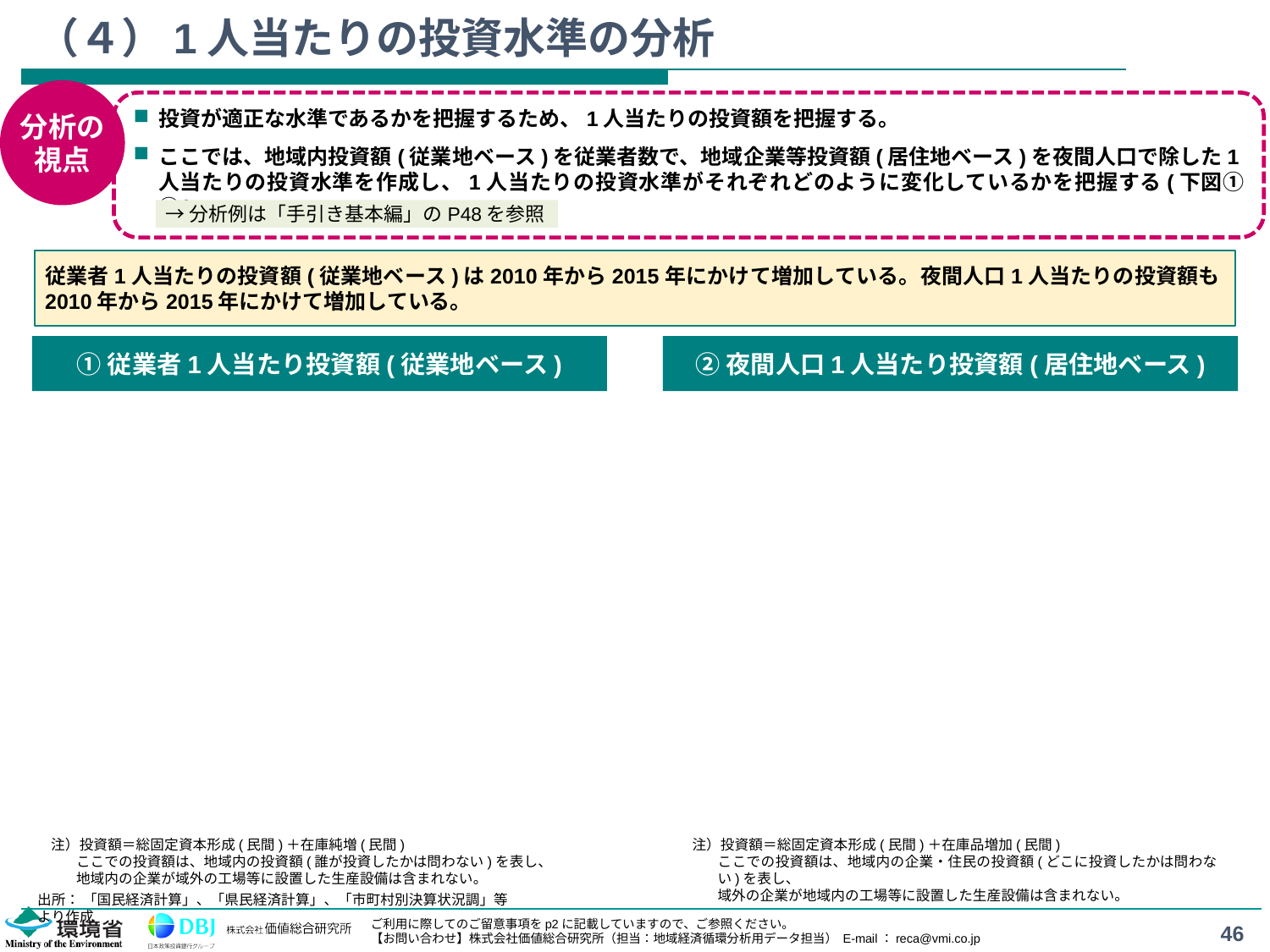

# （４）1人当たりの投資水準の分析
分析の
視点
投資が適正な水準であるかを把握するため、1人当たりの投資額を把握する。
ここでは、地域内投資額(従業地ベース)を従業者数で、地域企業等投資額(居住地ベース)を夜間人口で除した1人当たりの投資水準を作成し、1人当たりの投資水準がそれぞれどのように変化しているかを把握する(下図①②)。
→分析例は「手引き基本編」のP48を参照
従業者1人当たりの投資額(従業地ベース)は2010年から2015年にかけて増加している。夜間人口1人当たりの投資額も2010年から2015年にかけて増加している。
①従業者1人当たり投資額(従業地ベース)
②夜間人口1人当たり投資額(居住地ベース)
注）投資額＝総固定資本形成(民間)＋在庫純増(民間)
	ここでの投資額は、地域内の投資額(誰が投資したかは問わない)を表し、
	地域内の企業が域外の工場等に設置した生産設備は含まれない。
注）投資額＝総固定資本形成(民間)＋在庫品増加(民間)
	ここでの投資額は、地域内の企業・住民の投資額(どこに投資したかは問わない)を表し、
	域外の企業が地域内の工場等に設置した生産設備は含まれない。
出所： 「国民経済計算」、「県民経済計算」、「市町村別決算状況調」等より作成
46